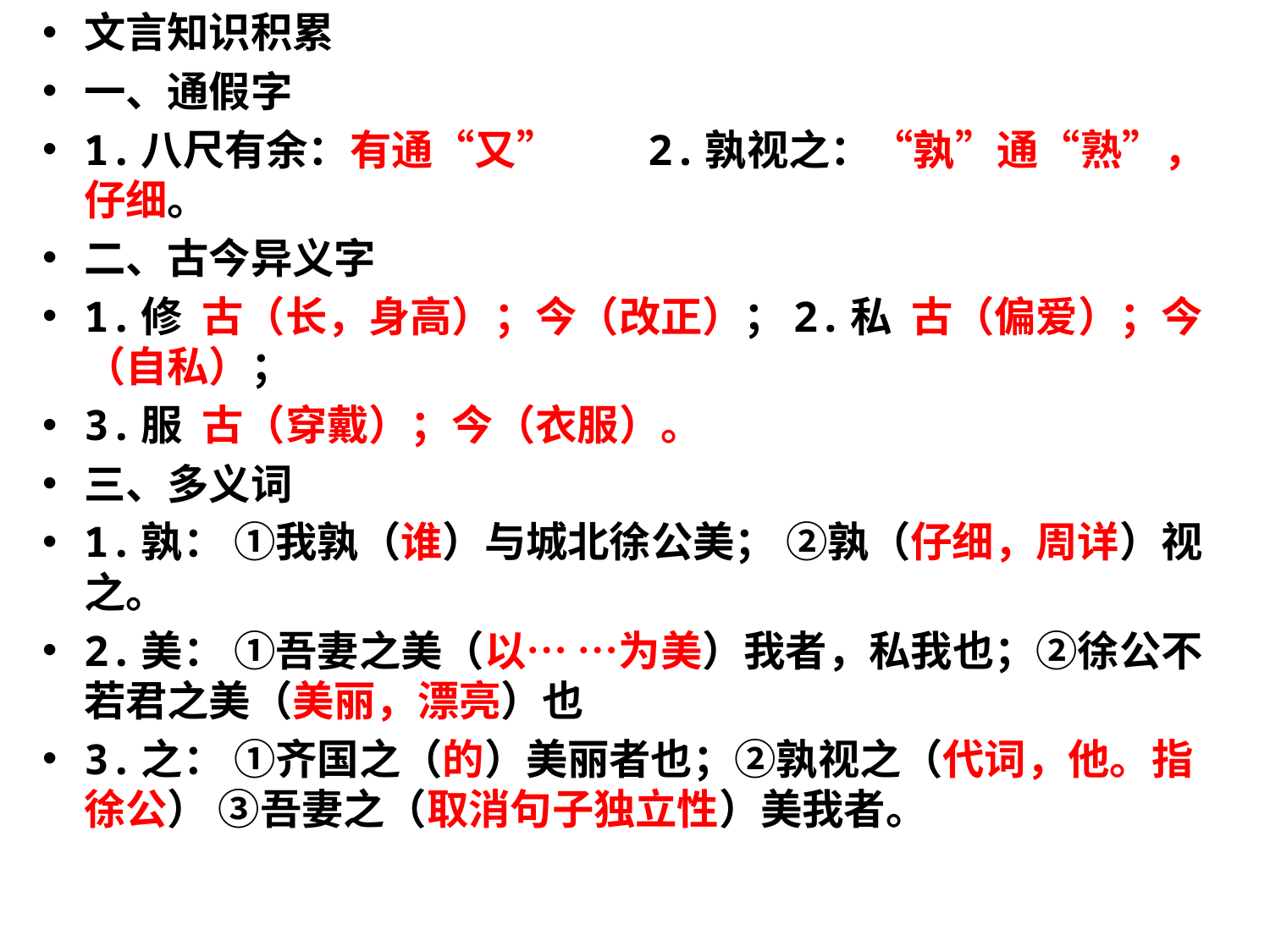

文言知识积累
一、通假字
1.八尺有余：有通“又”	2.孰视之：“孰”通“熟”，仔细。
二、古今异义字
1.修  古（长，身高）；今（改正）；2.私  古（偏爱）；今（自私）；
3.服  古（穿戴）；今（衣服）。
三、多义词
1.孰： ①我孰（谁）与城北徐公美； ②孰（仔细，周详）视之。
2.美： ①吾妻之美（以… …为美）我者，私我也；②徐公不若君之美（美丽，漂亮）也
3.之： ①齐国之（的）美丽者也；②孰视之（代词，他。指徐公） ③吾妻之（取消句子独立性）美我者。

#